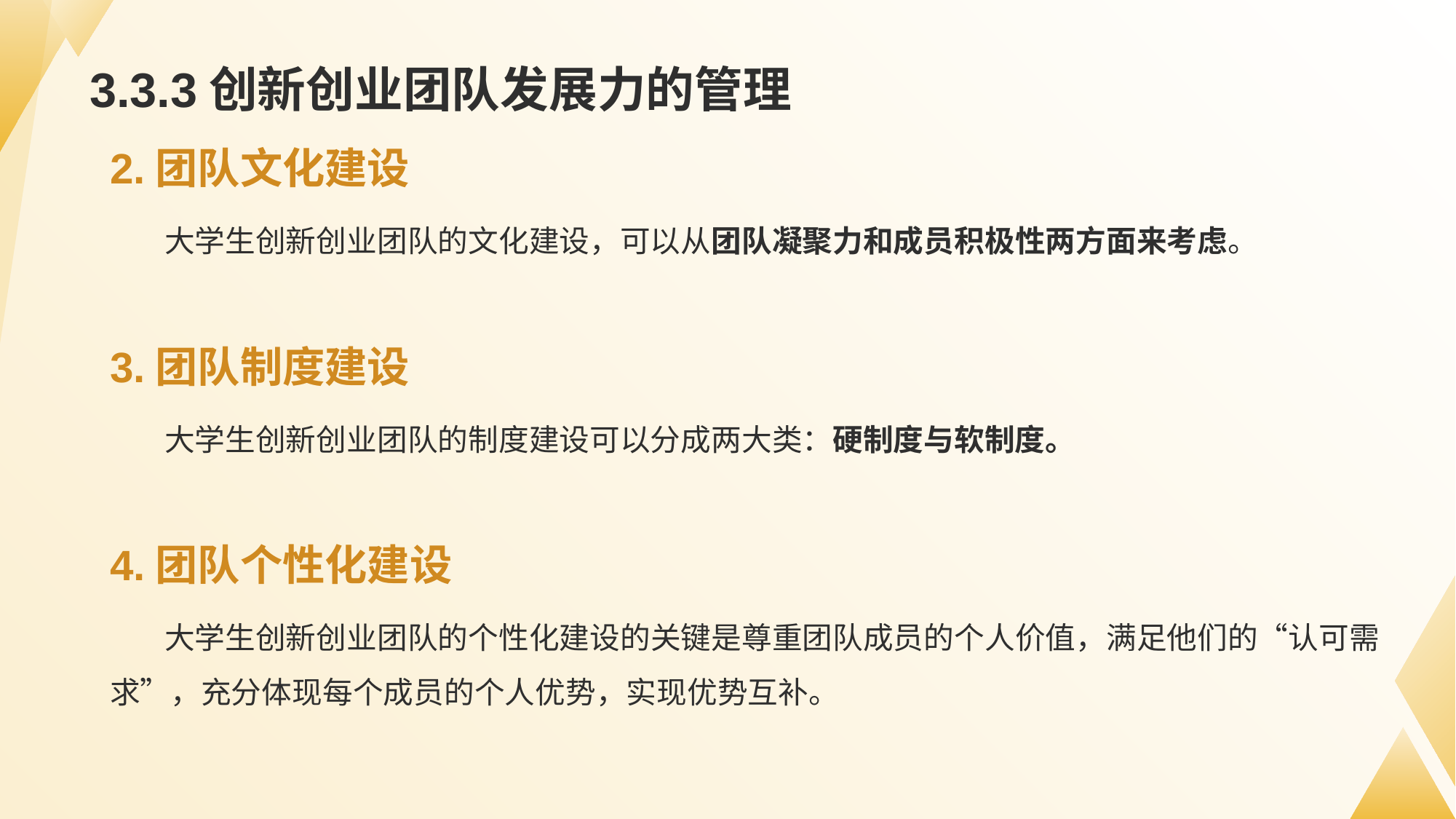

# 3.3.3创新创业团队发展力的管理
2.团队文化建设
大学生创新创业团队的文化建设，可以从团队凝聚力和成员积极性两方面来考虑。
3.团队制度建设
大学生创新创业团队的制度建设可以分成两大类：硬制度与软制度。
4.团队个性化建设
大学生创新创业团队的个性化建设的关键是尊重团队成员的个人价值，满足他们的“认可需求”，充分体现每个成员的个人优势，实现优势互补。